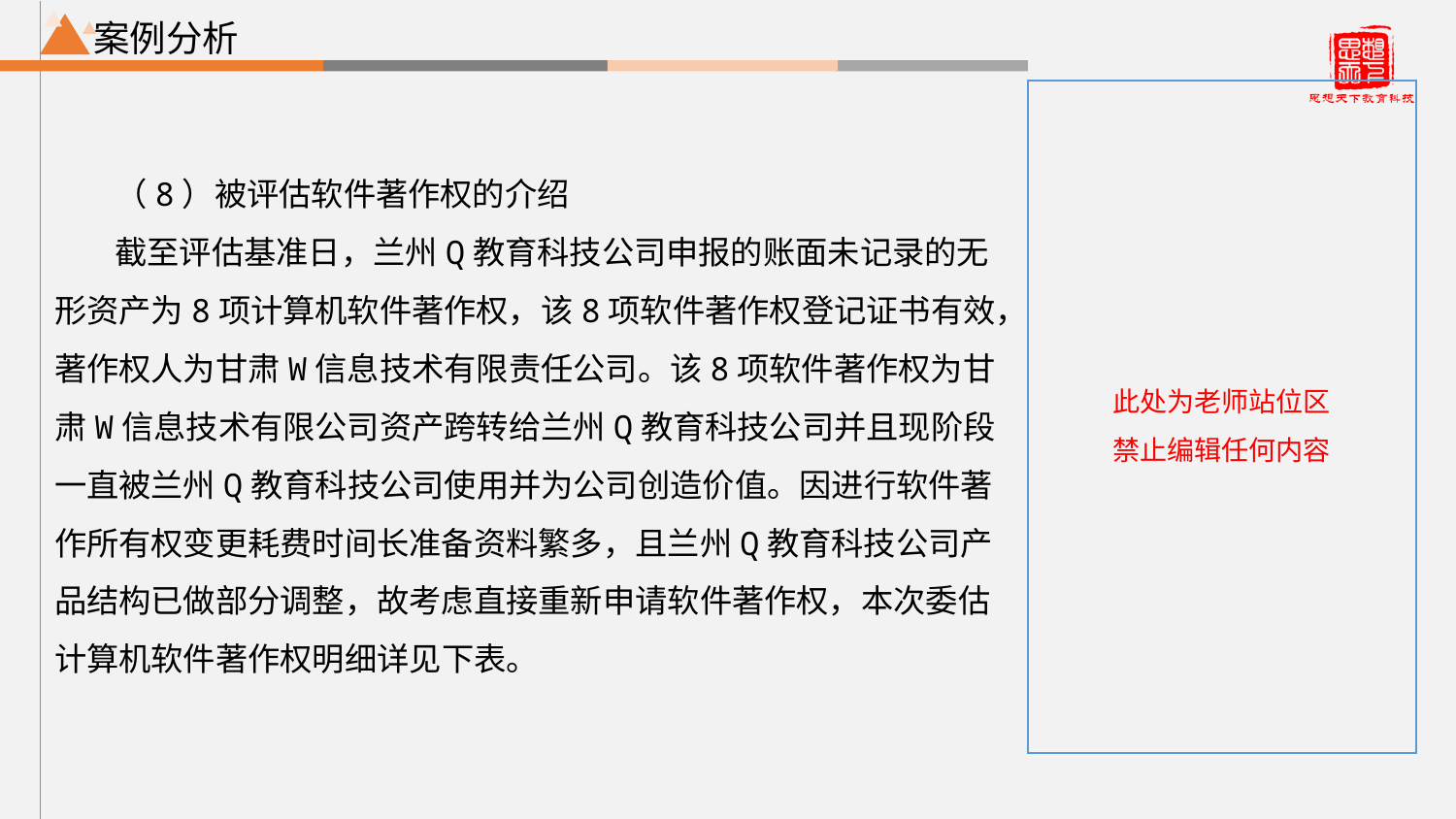

案例分析
（8）被评估软件著作权的介绍
截至评估基准日，兰州Q教育科技公司申报的账面未记录的无形资产为8项计算机软件著作权，该8项软件著作权登记证书有效，著作权人为甘肃W信息技术有限责任公司。该8项软件著作权为甘肃W信息技术有限公司资产跨转给兰州Q教育科技公司并且现阶段一直被兰州Q教育科技公司使用并为公司创造价值。因进行软件著作所有权变更耗费时间长准备资料繁多，且兰州Q教育科技公司产品结构已做部分调整，故考虑直接重新申请软件著作权，本次委估计算机软件著作权明细详见下表。

70